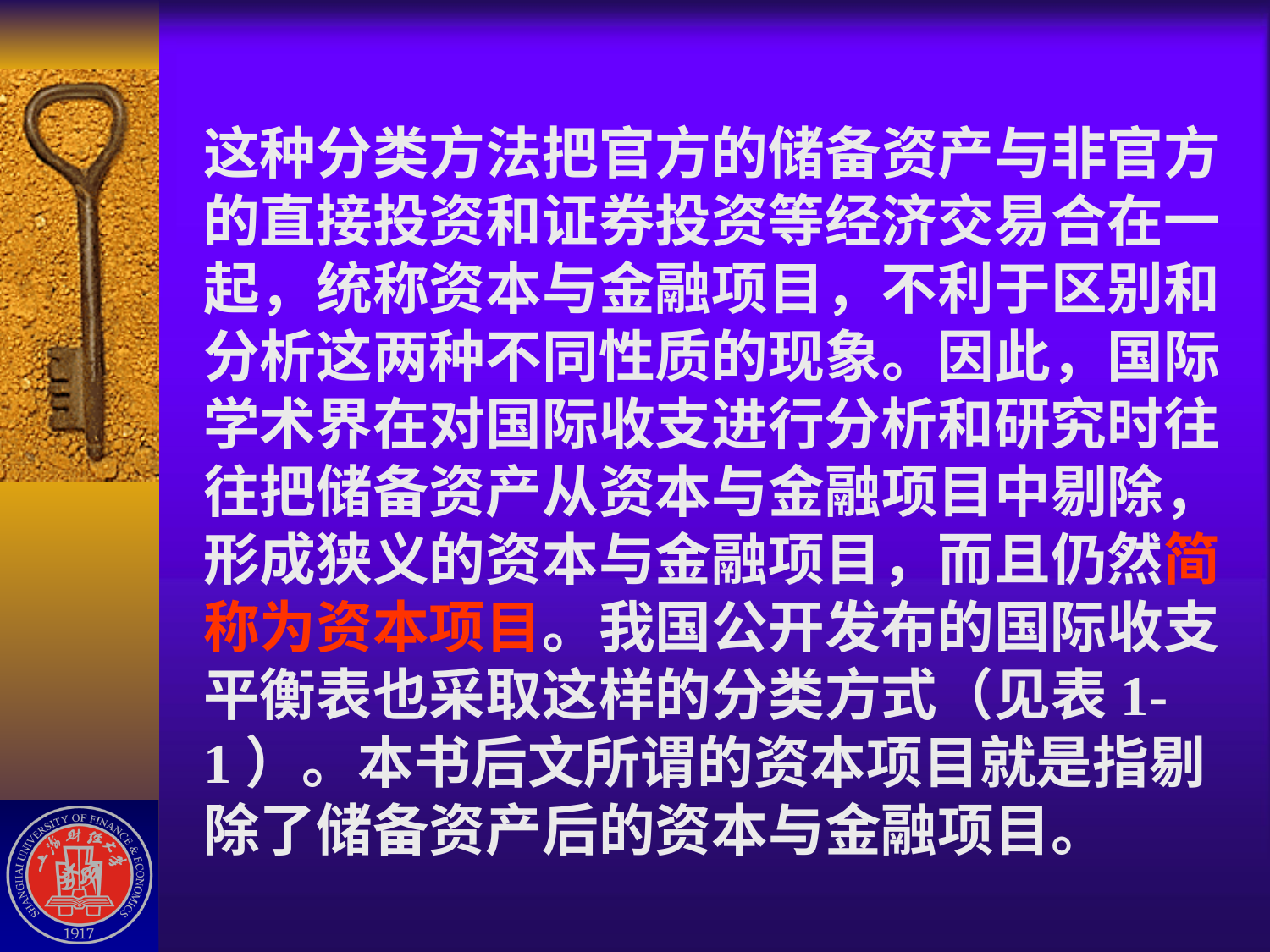

# 这种分类方法把官方的储备资产与非官方的直接投资和证券投资等经济交易合在一起，统称资本与金融项目，不利于区别和分析这两种不同性质的现象。因此，国际学术界在对国际收支进行分析和研究时往往把储备资产从资本与金融项目中剔除，形成狭义的资本与金融项目，而且仍然简称为资本项目。我国公开发布的国际收支平衡表也采取这样的分类方式（见表1-1）。本书后文所谓的资本项目就是指剔除了储备资产后的资本与金融项目。